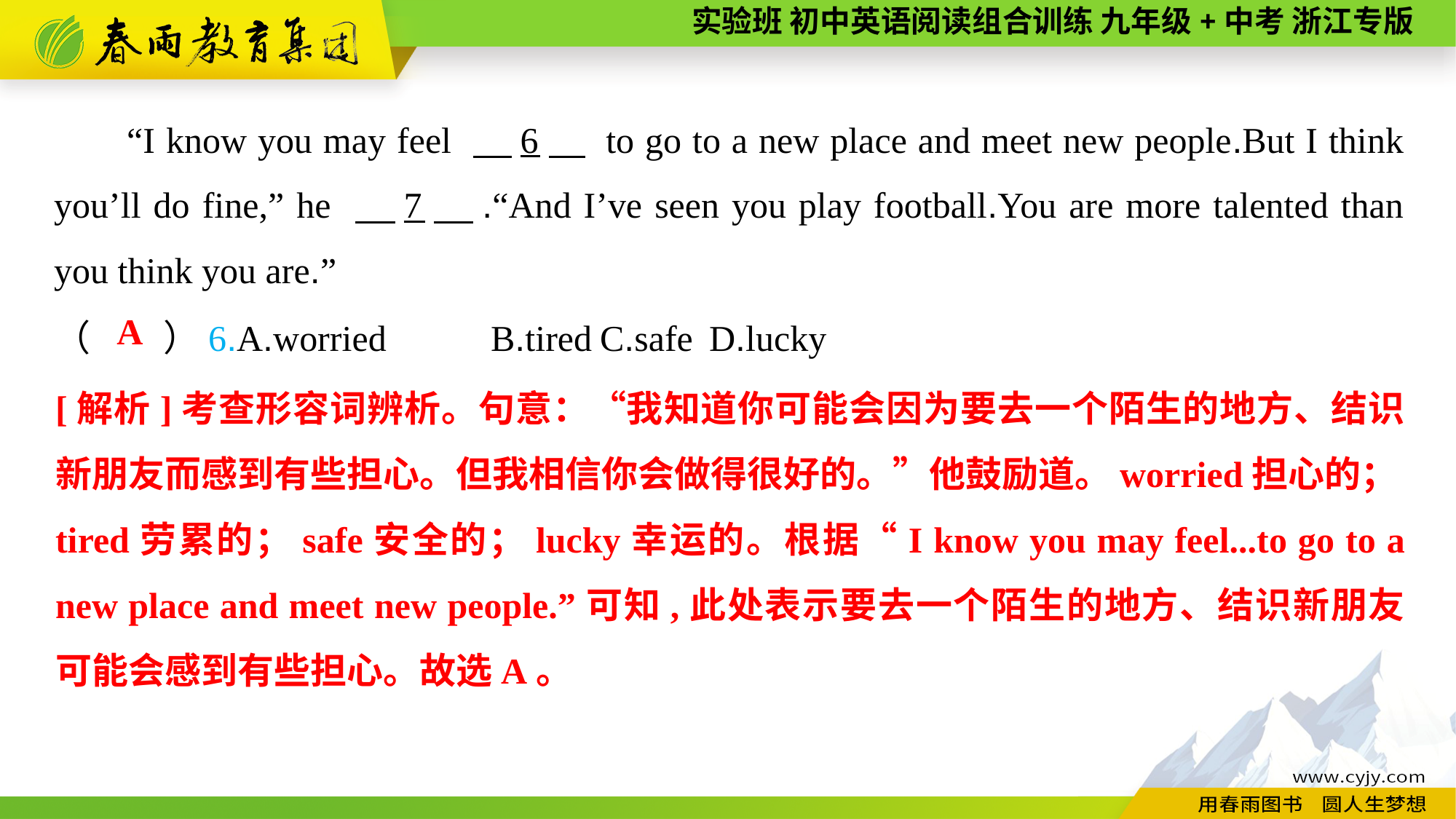

“I know you may feel 　6　 to go to a new place and meet new people.But I think you’ll do fine,” he 　7　.“And I’ve seen you play football.You are more talented than you think you are.”
（　　）6.A.worried	B.tired	C.safe	D.lucky
A
[解析]考查形容词辨析。句意：“我知道你可能会因为要去一个陌生的地方、结识新朋友而感到有些担心。但我相信你会做得很好的。”他鼓励道。worried担心的；tired劳累的；safe安全的；lucky幸运的。根据“I know you may feel...to go to a new place and meet new people.”可知,此处表示要去一个陌生的地方、结识新朋友可能会感到有些担心。故选A。